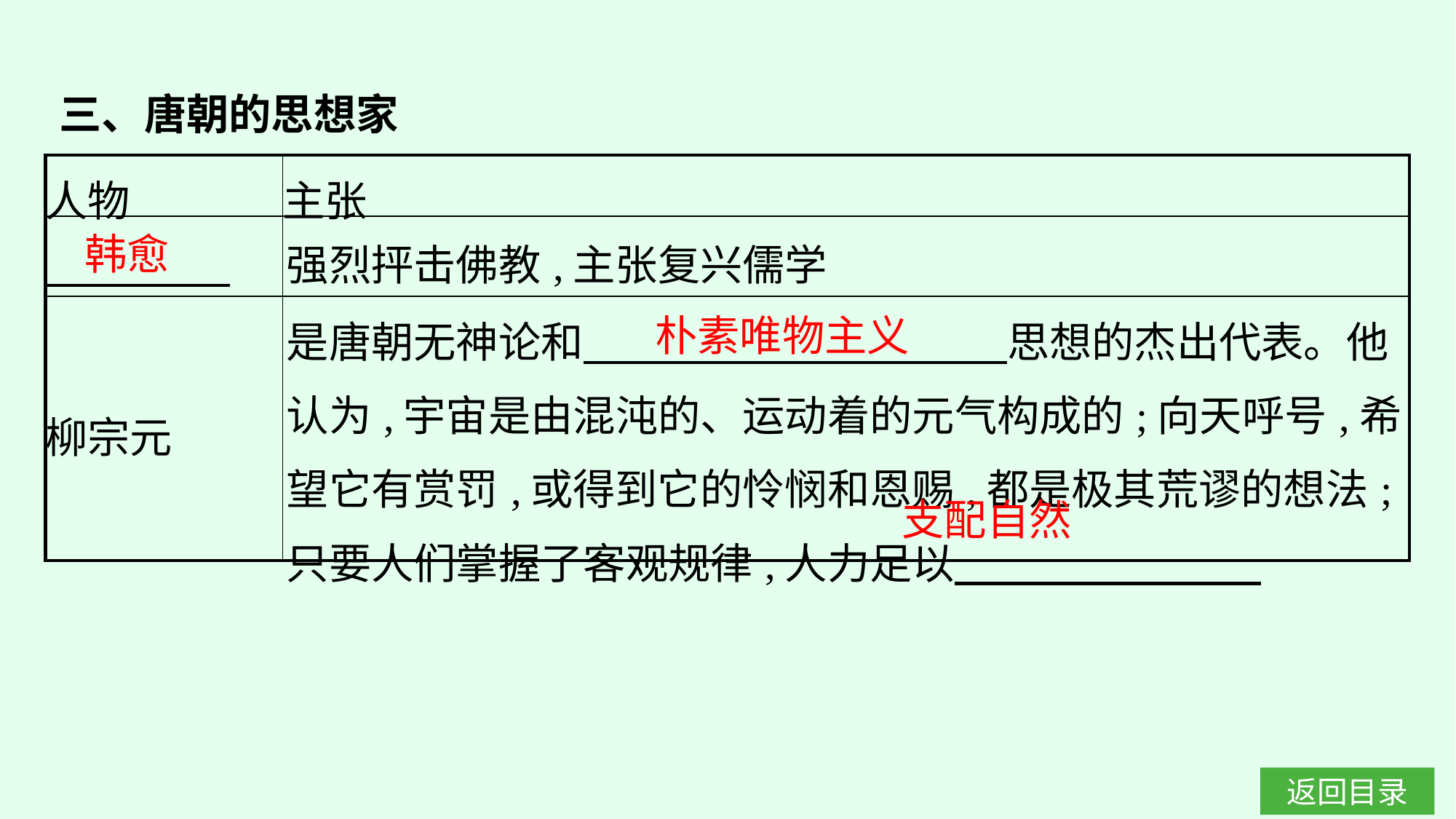

三、唐朝的思想家
| 人物 | 主张 |
| --- | --- |
|  | 强烈抨击佛教,主张复兴儒学 |
| 柳宗元 | 是唐朝无神论和　　　　　　　　　　思想的杰出代表。他认为,宇宙是由混沌的、运动着的元气构成的;向天呼号,希望它有赏罚,或得到它的怜悯和恩赐,都是极其荒谬的想法;只要人们掌握了客观规律,人力足以 |
韩愈
朴素唯物主义
支配自然